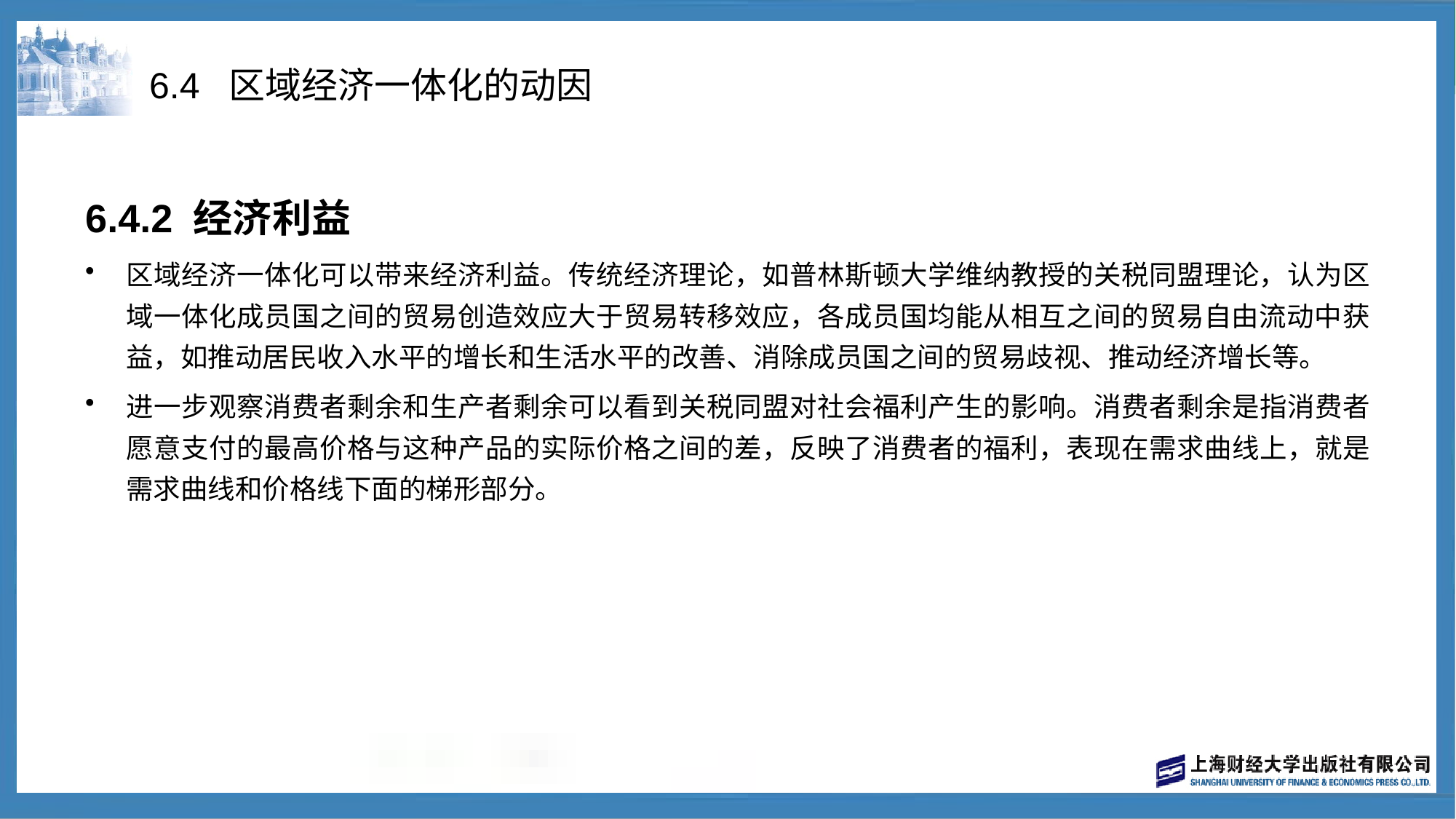

# 6.4  区域经济一体化的动因
6.4.2 经济利益
区域经济一体化可以带来经济利益。传统经济理论，如普林斯顿大学维纳教授的关税同盟理论，认为区域一体化成员国之间的贸易创造效应大于贸易转移效应，各成员国均能从相互之间的贸易自由流动中获益，如推动居民收入水平的增长和生活水平的改善、消除成员国之间的贸易歧视、推动经济增长等。
进一步观察消费者剩余和生产者剩余可以看到关税同盟对社会福利产生的影响。消费者剩余是指消费者愿意支付的最高价格与这种产品的实际价格之间的差，反映了消费者的福利，表现在需求曲线上，就是需求曲线和价格线下面的梯形部分。